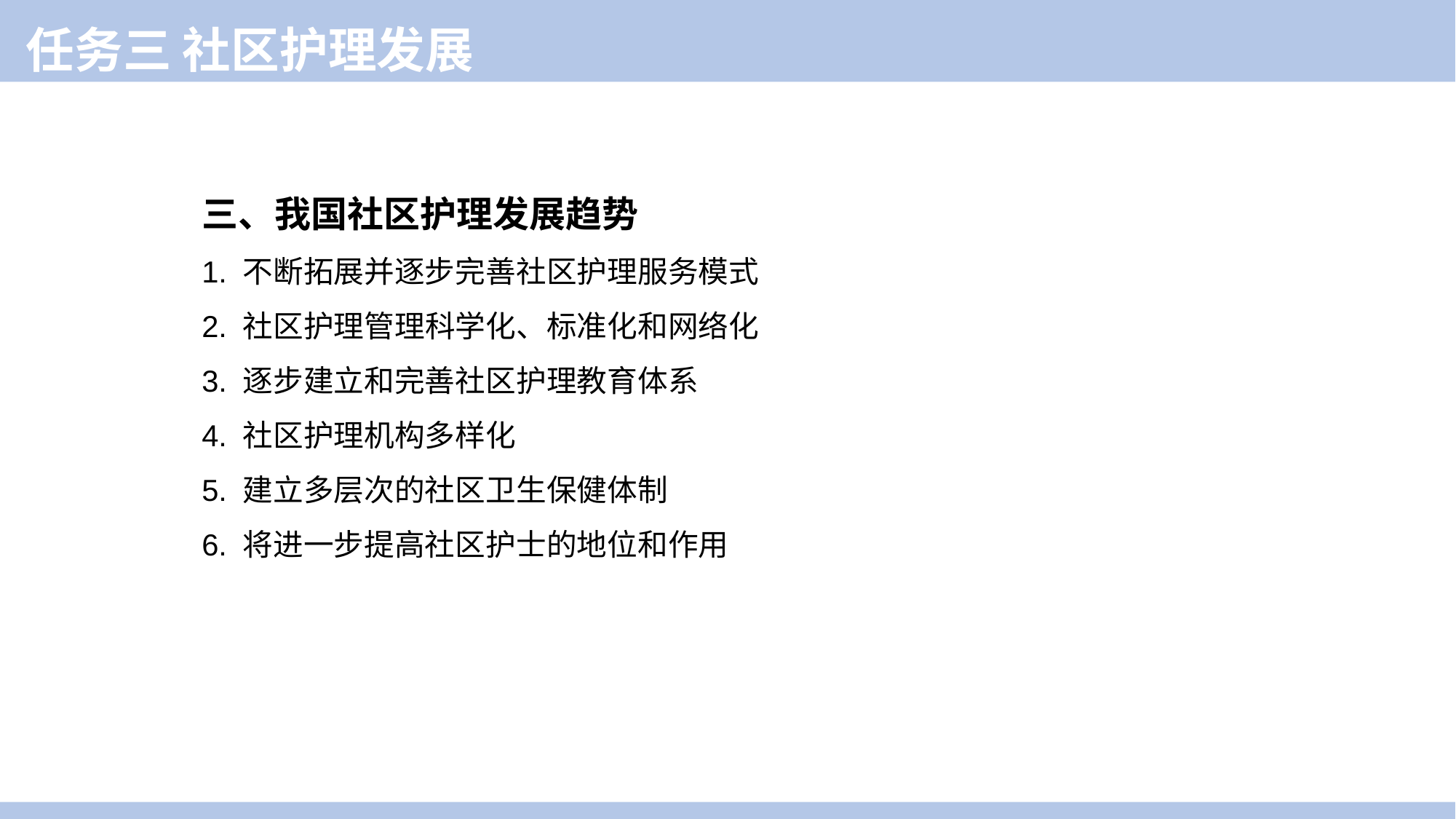

任务三 社区护理发展
三、我国社区护理发展趋势
1. 不断拓展并逐步完善社区护理服务模式
2. 社区护理管理科学化、标准化和网络化
3. 逐步建立和完善社区护理教育体系
4. 社区护理机构多样化
5. 建立多层次的社区卫生保健体制
6. 将进一步提高社区护士的地位和作用